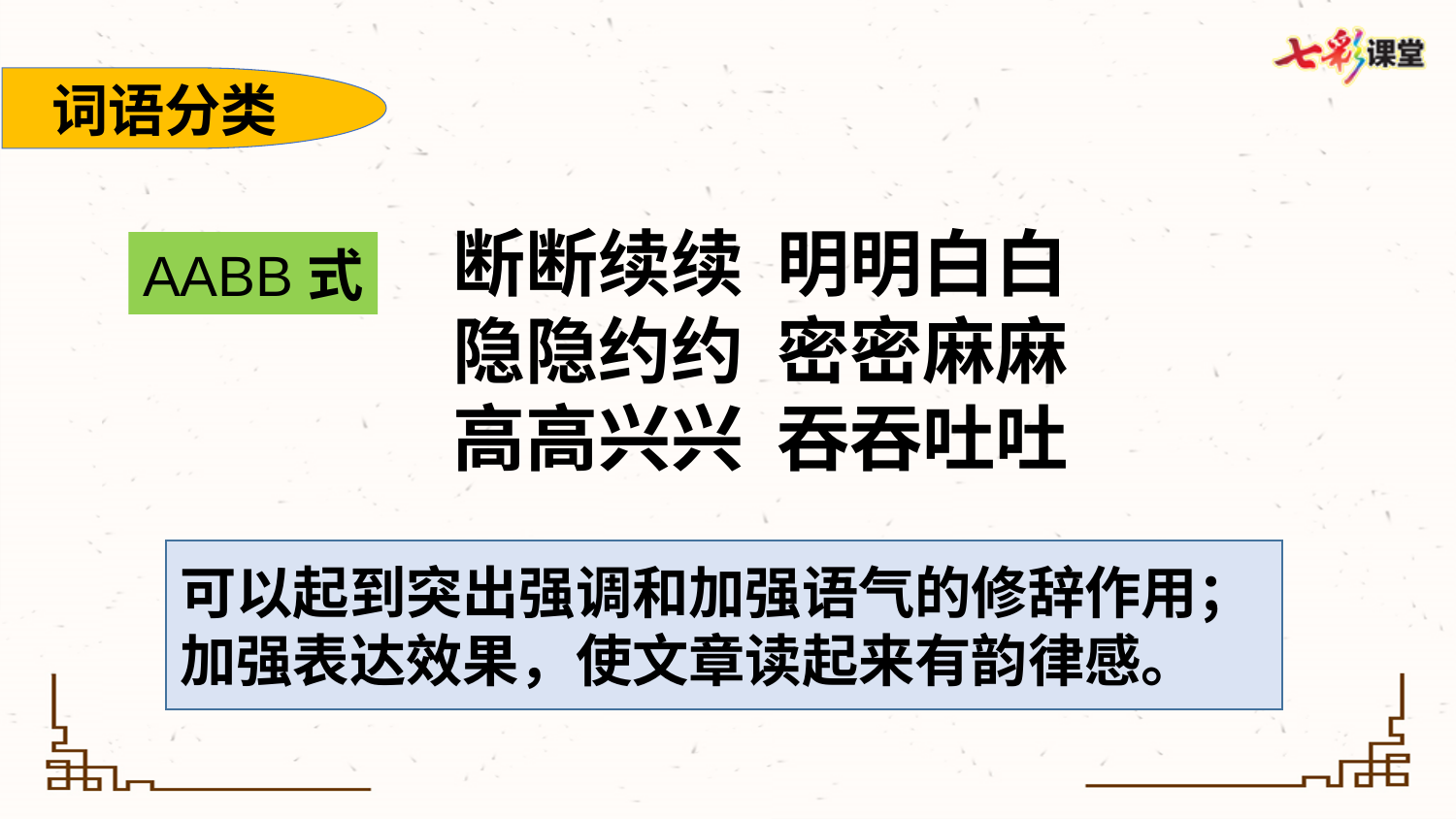

词语分类
断断续续  明明白白
隐隐约约  密密麻麻
高高兴兴  吞吞吐吐
AABB式
可以起到突出强调和加强语气的修辞作用；加强表达效果，使文章读起来有韵律感。